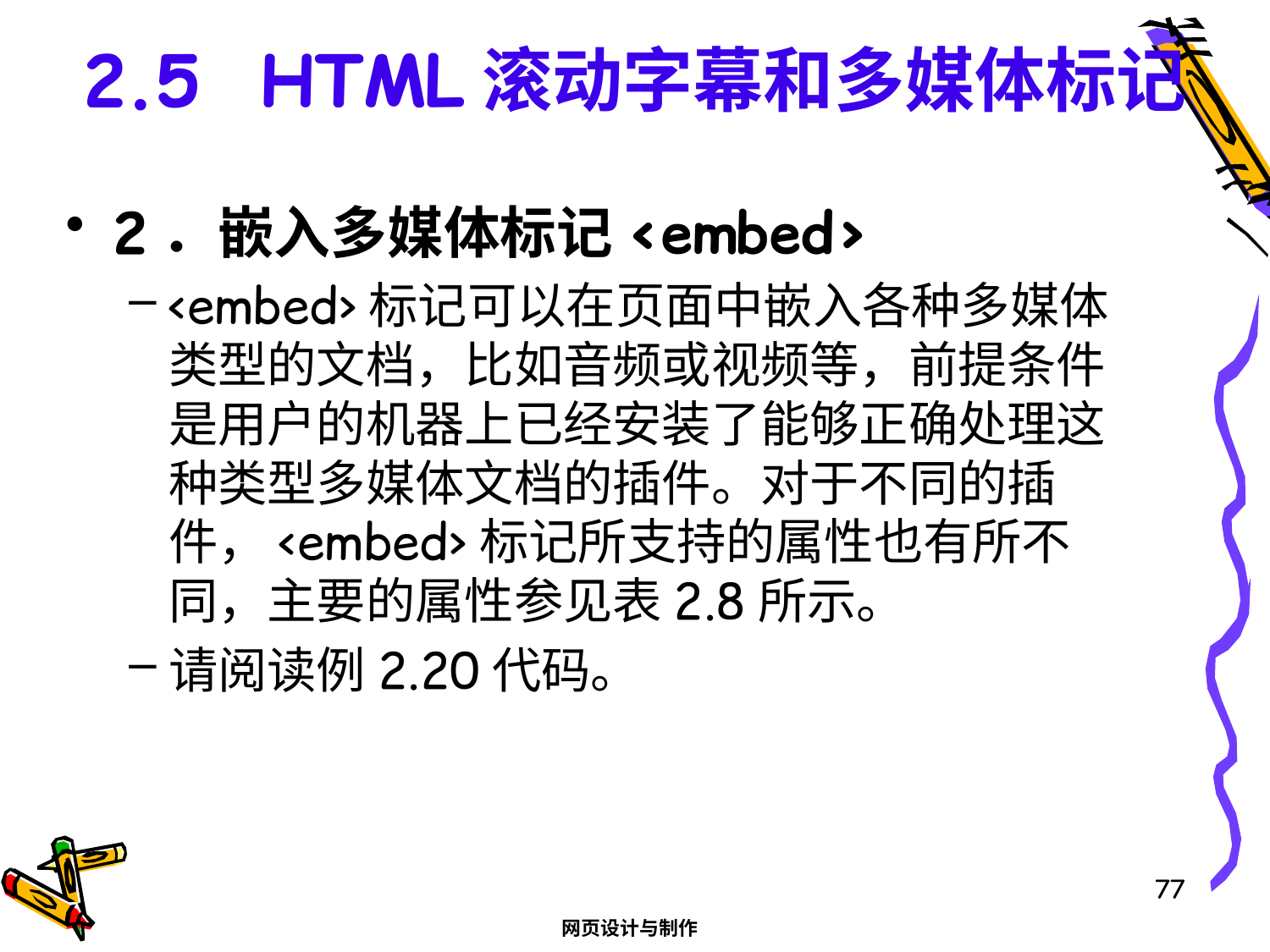

# 2.5  HTML滚动字幕和多媒体标记
2．嵌入多媒体标记<embed>
<embed>标记可以在页面中嵌入各种多媒体类型的文档，比如音频或视频等，前提条件是用户的机器上已经安装了能够正确处理这种类型多媒体文档的插件。对于不同的插件，<embed>标记所支持的属性也有所不同，主要的属性参见表2.8所示。
请阅读例2.20代码。
77
网页设计与制作